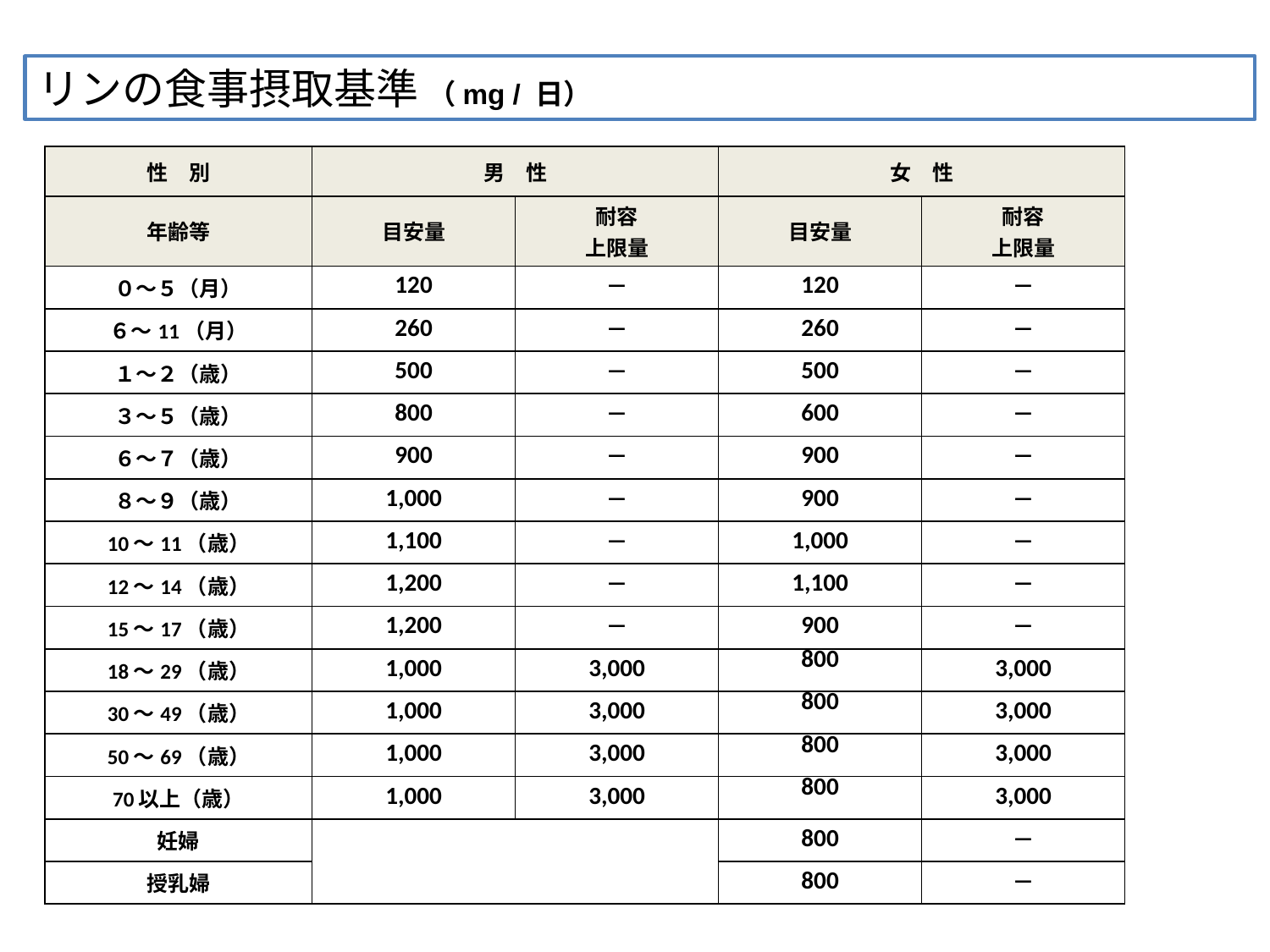

リンの食事摂取基準 （mg / 日）
| 性　別 | 男　性 |  | 女　性 |  |
| --- | --- | --- | --- | --- |
| 年齢等 | 目安量 | 耐容 上限量 | 目安量 | 耐容 上限量 |
| ０～５（月） | 120 | ― | 120 | ― |
| ６～11（月） | 260 | ― | 260 | ― |
| １～２（歳） | 500 | ― | 500 | ― |
| ３～５（歳） | 800 | ― | 600 | ― |
| ６～７（歳） | 900 | ― | 900 | ― |
| ８～９（歳） | 1,000 | ― | 900 | ― |
| 10～11（歳） | 1,100 | ― | 1,000 | ― |
| 12～14（歳） | 1,200 | ― | 1,100 | ― |
| 15～17（歳） | 1,200 | ― | 900 | ― |
| 18～29（歳） | 1,000 | 3,000 | 800 | 3,000 |
| 30～49（歳） | 1,000 | 3,000 | 800 | 3,000 |
| 50～69（歳） | 1,000 | 3,000 | 800 | 3,000 |
| 70以上（歳） | 1,000 | 3,000 | 800 | 3,000 |
| 妊婦 |  |  | 800 | ― |
| 授乳婦 |  |  | 800 | ― |